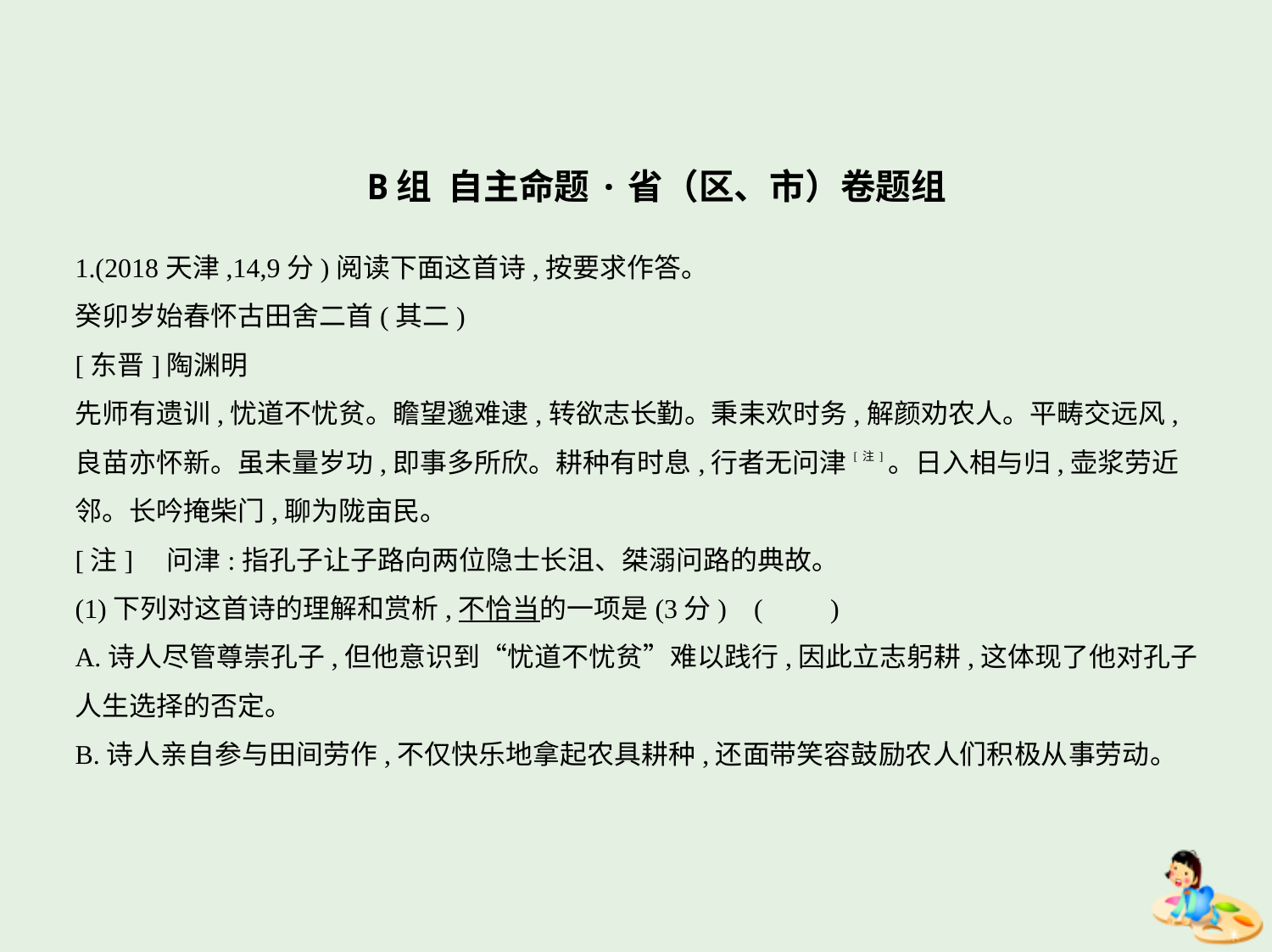

B组  自主命题·省（区、市）卷题组
1.(2018天津,14,9分)阅读下面这首诗,按要求作答。
癸卯岁始春怀古田舍二首(其二)
[东晋]陶渊明
先师有遗训,忧道不忧贫。瞻望邈难逮,转欲志长勤。秉耒欢时务,解颜劝农人。平畴交远风,
良苗亦怀新。虽未量岁功,即事多所欣。耕种有时息,行者无问津[注]。日入相与归,壶浆劳近
邻。长吟掩柴门,聊为陇亩民。
[注]    问津:指孔子让子路向两位隐士长沮、桀溺问路的典故。
(1)下列对这首诗的理解和赏析,不恰当的一项是(3分) (　　)
A.诗人尽管尊崇孔子,但他意识到“忧道不忧贫”难以践行,因此立志躬耕,这体现了他对孔子
人生选择的否定。
B.诗人亲自参与田间劳作,不仅快乐地拿起农具耕种,还面带笑容鼓励农人们积极从事劳动。